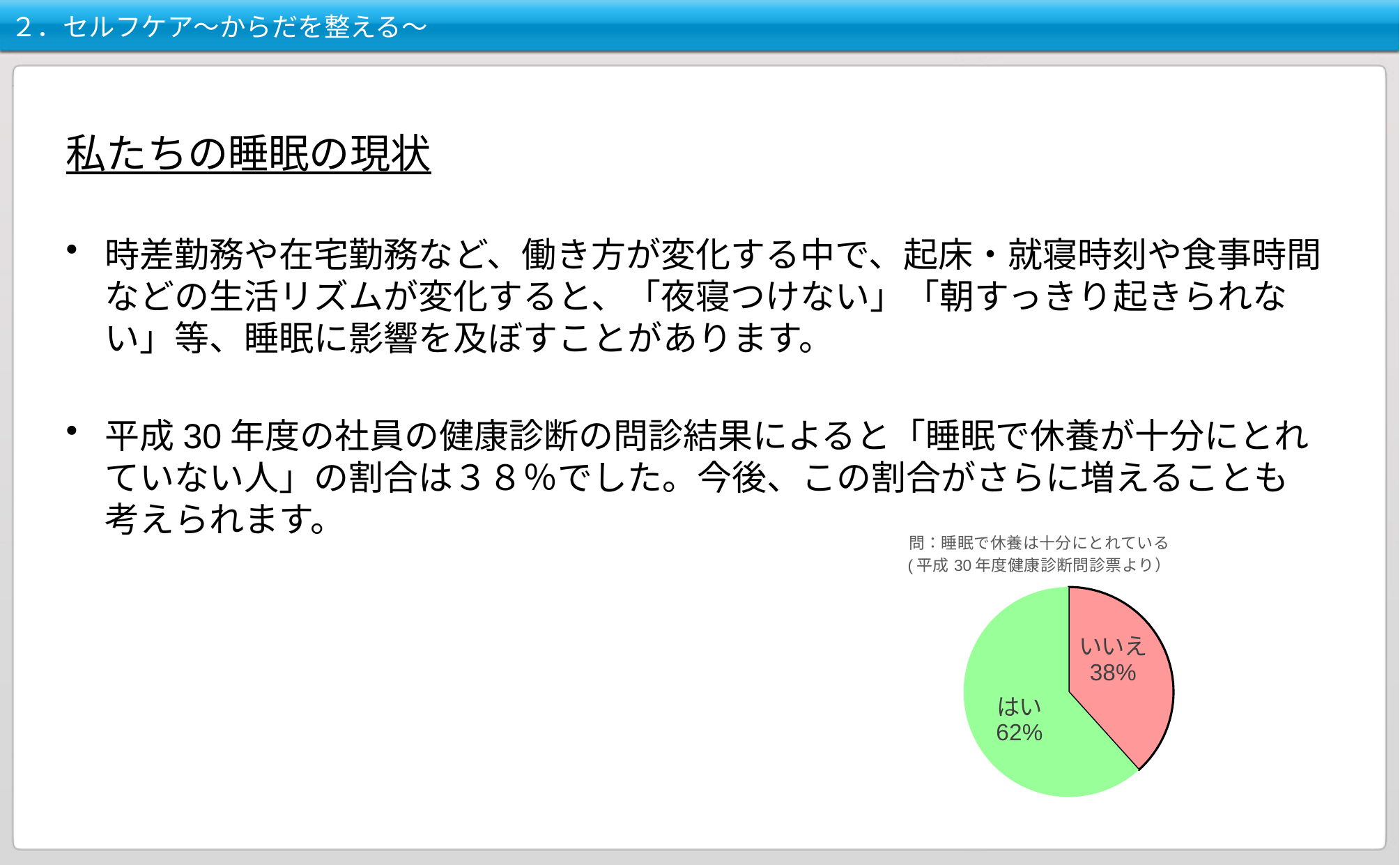

# ２．セルフケア～からだを整える～
私たちの睡眠の現状

時差勤務や在宅勤務など、働き方が変化する中で、起床・就寝時刻や食事時間などの生活リズムが変化すると、「夜寝つけない」「朝すっきり起きられない」等、睡眠に影響を及ぼすことがあります。

平成30年度の社員の健康診断の問診結果によると「睡眠で休養が十分にとれていない人」の割合は３８％でした。今後、この割合がさらに増えることも考えられます。

### Chart: 問：睡眠で休養は十分にとれている
(平成30年度健康診断問診票より）

| Category |  |
|---|---|
| いいえ | 8506.0 |
| はい | 13685.0 |